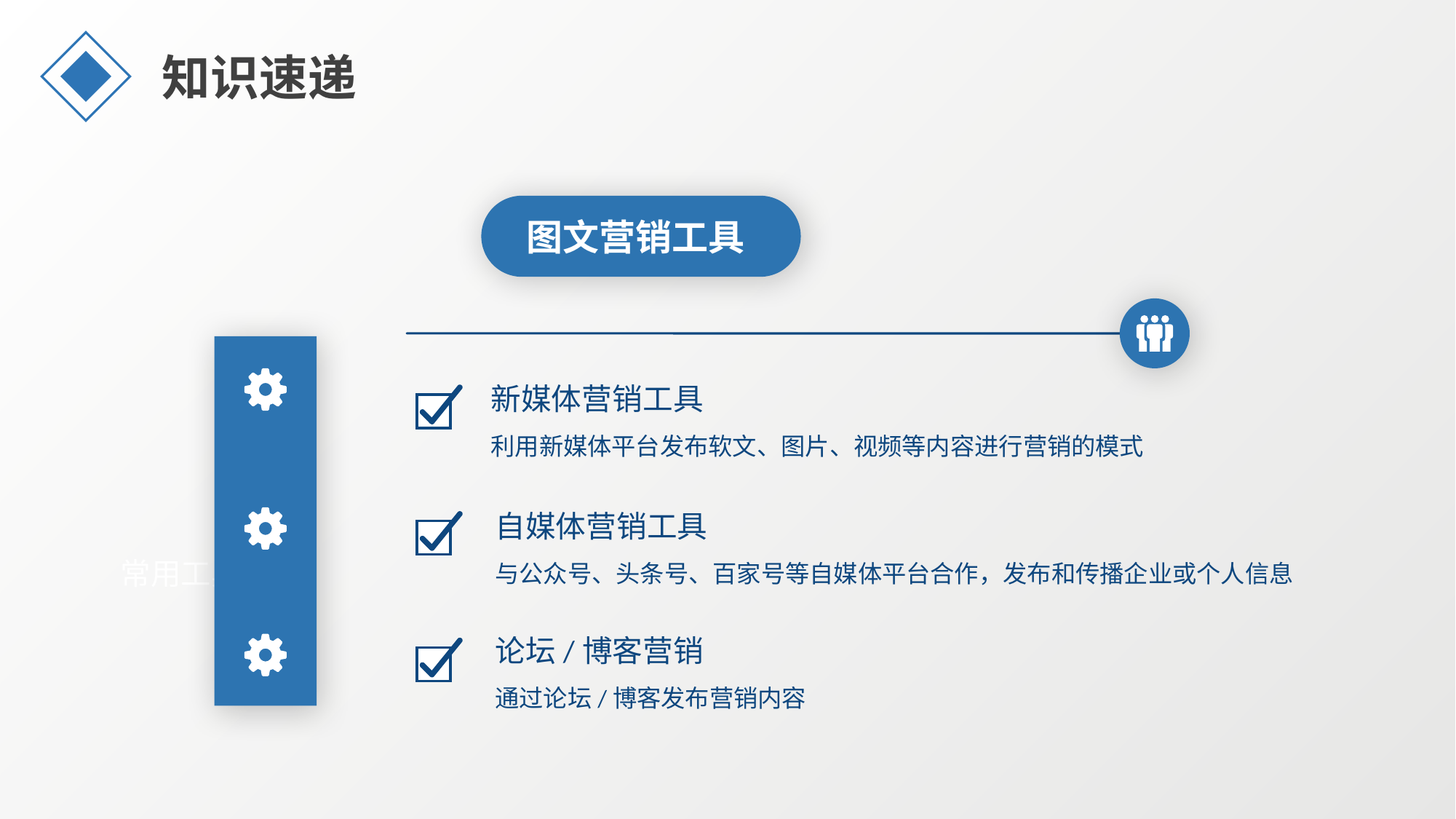

知识速递

图文营销工具

新媒体营销工具
利用新媒体平台发布软文、图片、视频等内容进行营销的模式

自媒体营销工具
与公众号、头条号、百家号等自媒体平台合作，发布和传播企业或个人信息

常用工具
论坛/博客营销
通过论坛/博客发布营销内容